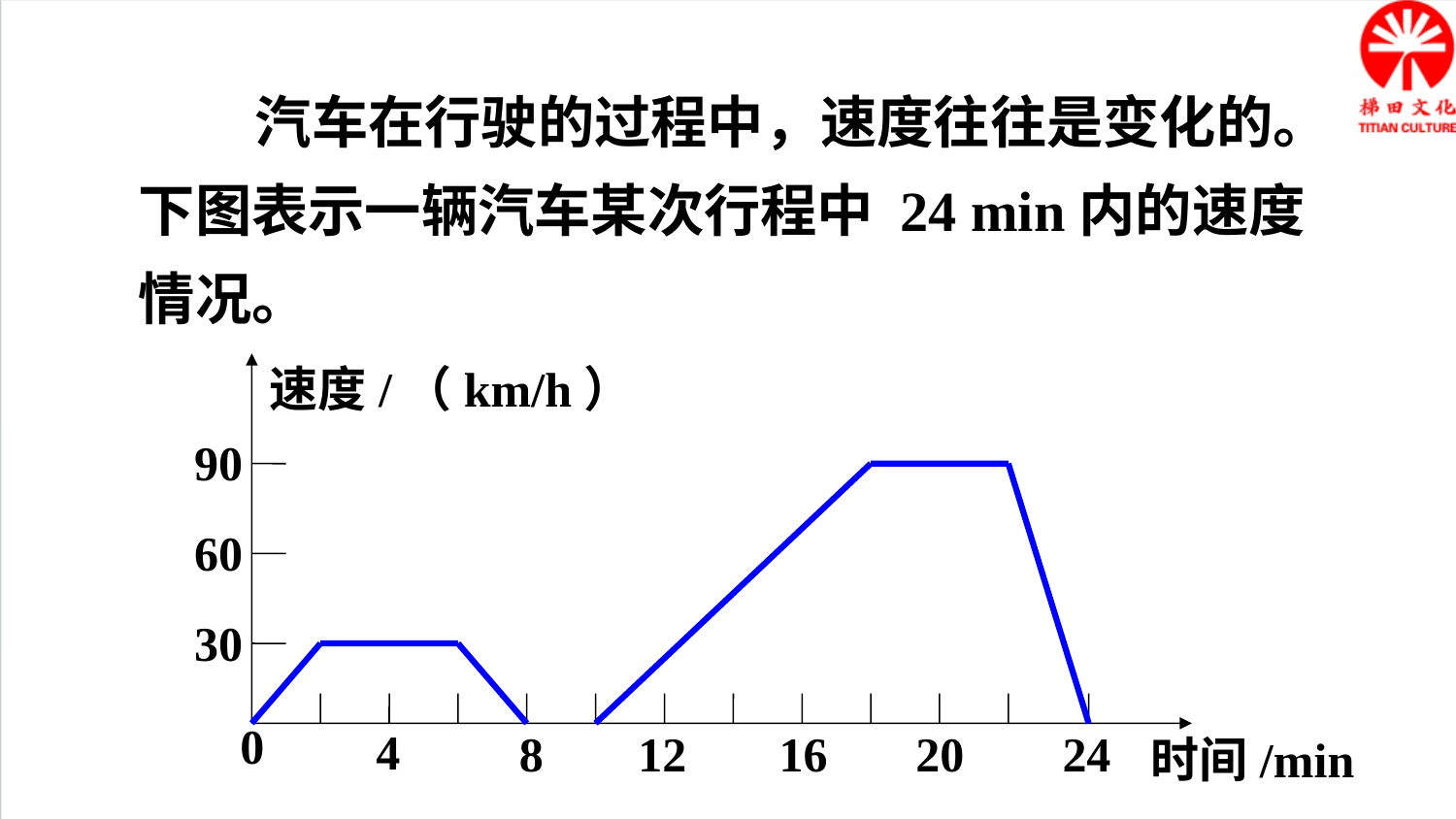

汽车在行驶的过程中，速度往往是变化的。下图表示一辆汽车某次行程中 24 min内的速度情况。
速度/（km/h）

90

60

30

0
4
8
12
16
20
24

时间/min